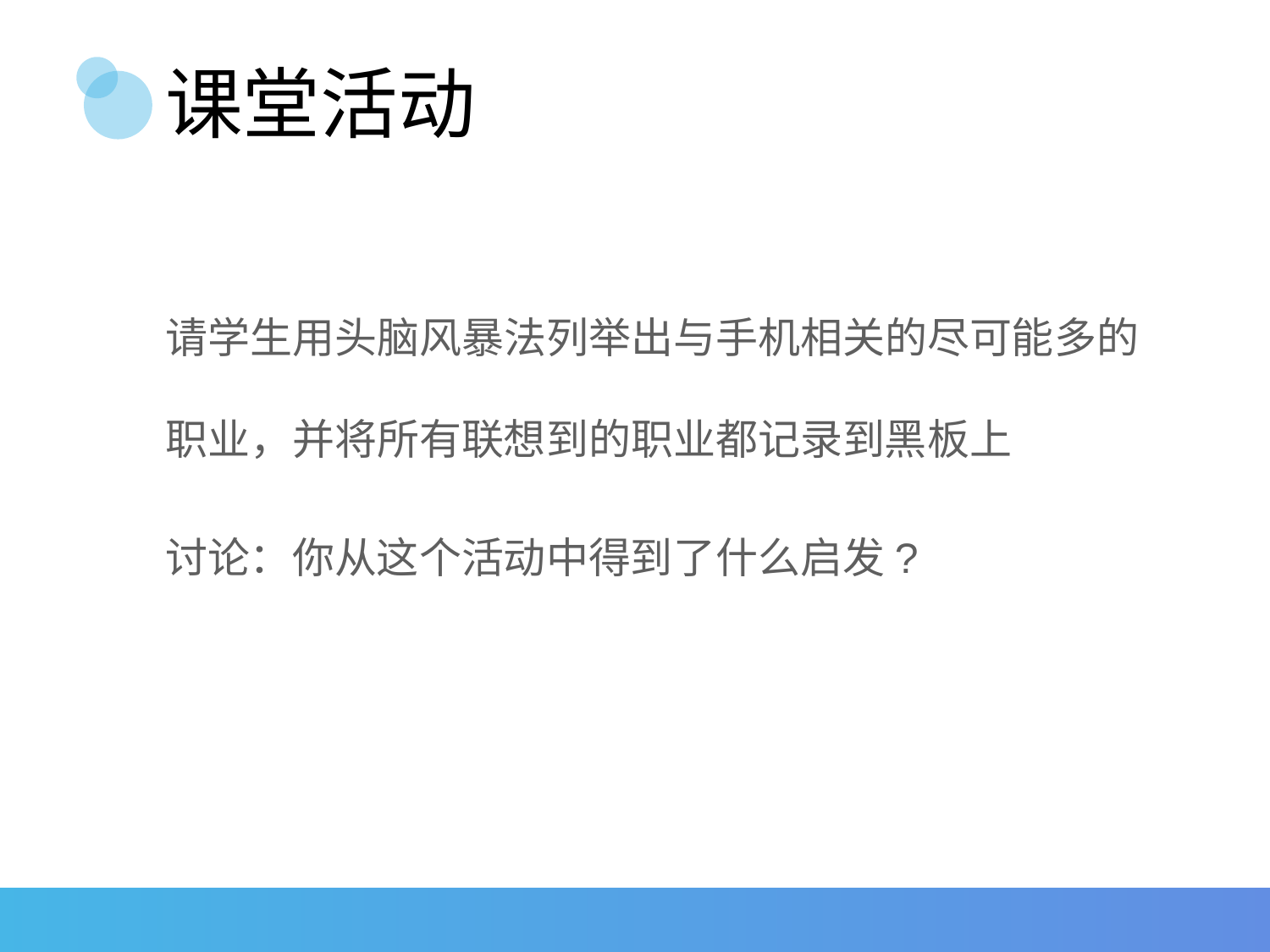

# 课堂活动
请学生用头脑风暴法列举出与手机相关的尽可能多的职业，并将所有联想到的职业都记录到黑板上
讨论：你从这个活动中得到了什么启发?